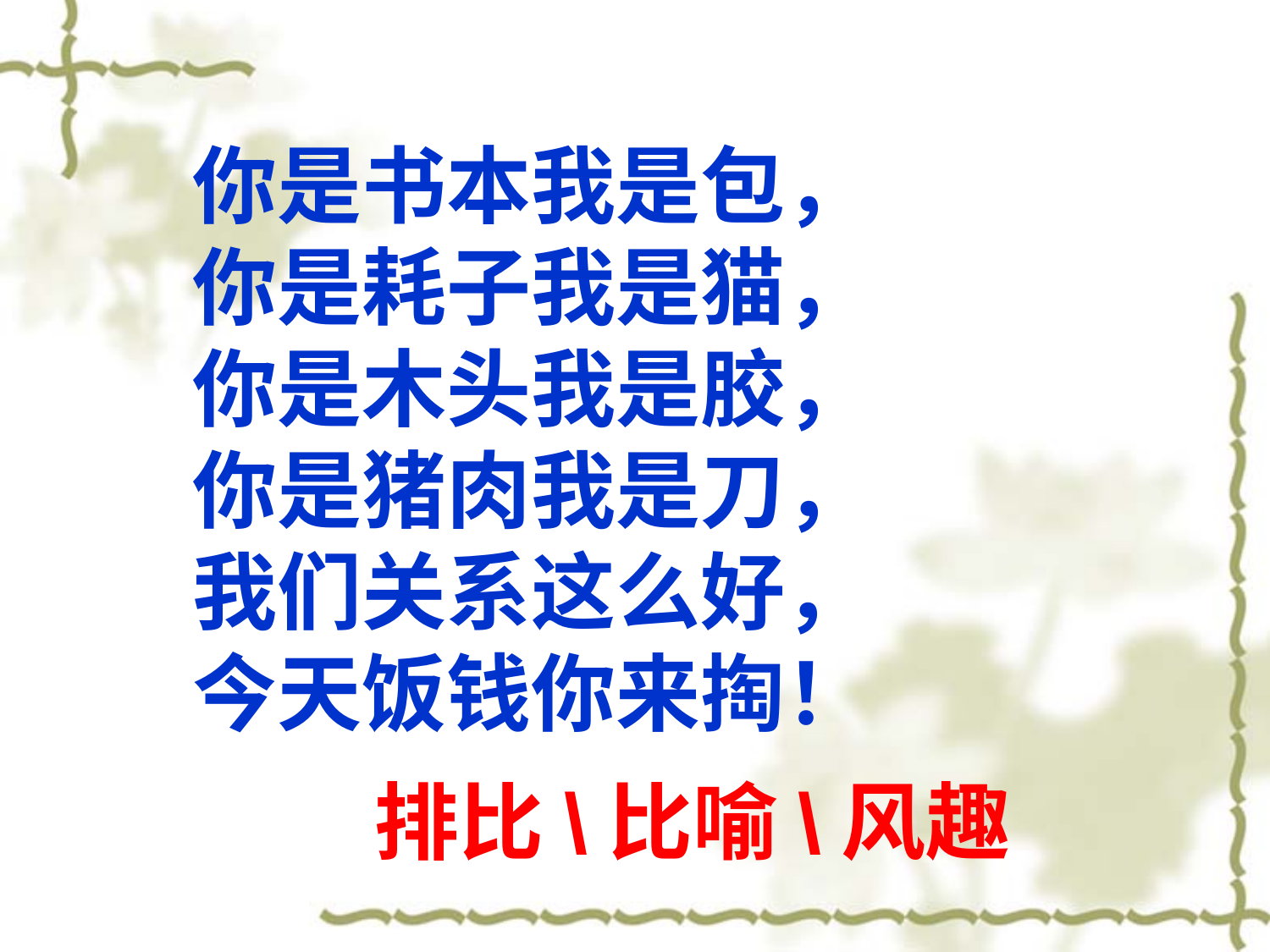

你是书本我是包，
你是耗子我是猫，
你是木头我是胶，
你是猪肉我是刀，
我们关系这么好，
今天饭钱你来掏！
排比\比喻\风趣
70